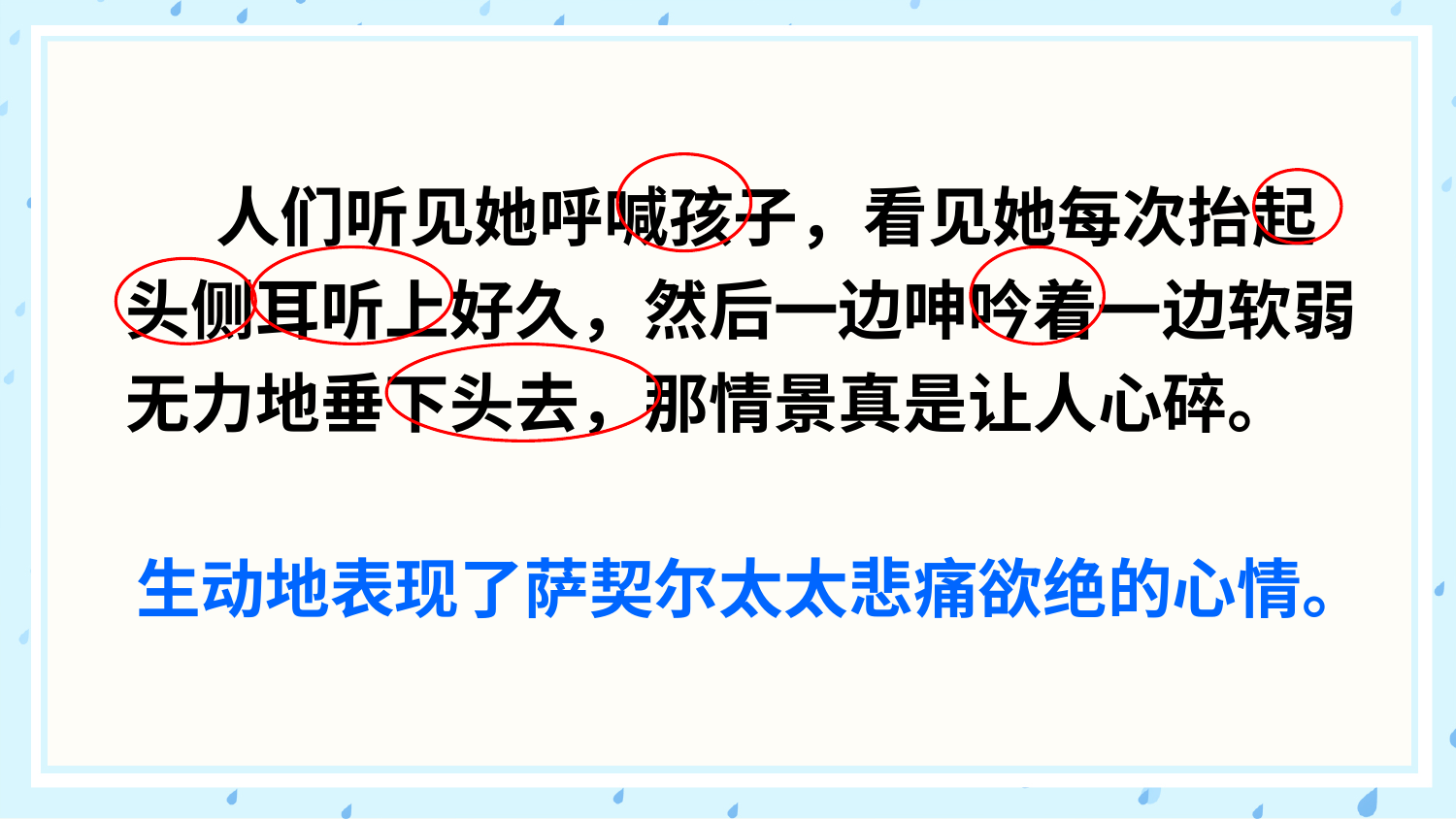

人们听见她呼喊孩子，看见她每次抬起头侧耳听上好久，然后一边呻吟着一边软弱无力地垂下头去，那情景真是让人心碎。

生动地表现了萨契尔太太悲痛欲绝的心情。